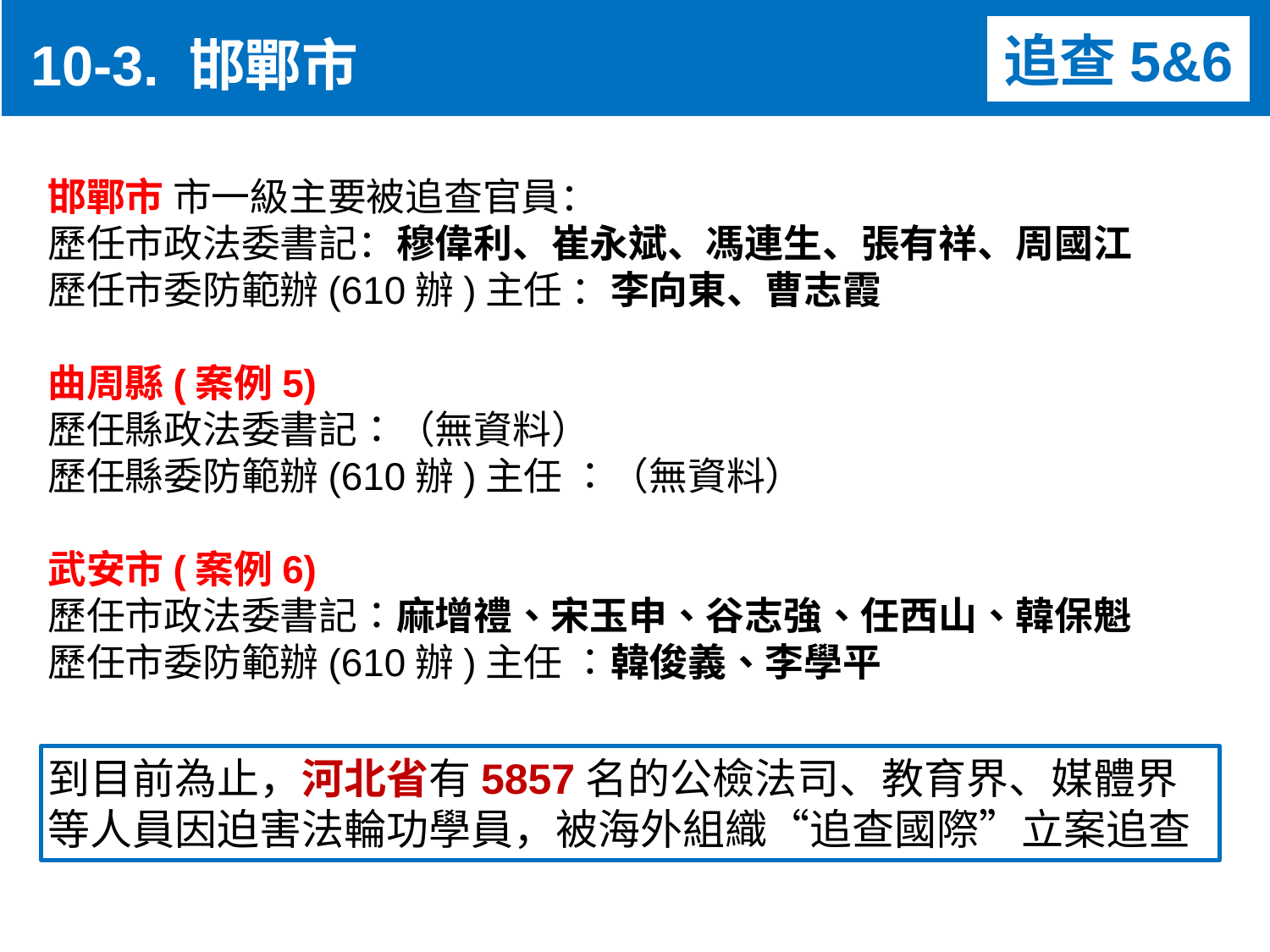

10-3. 邯鄲市
追查5&6

邯鄲市 市一級主要被追查官員：
歷任市政法委書記：穆偉利、崔永斌、馮連生、張有祥、周國江
歷任市委防範辦(610辦)主任 ：李向東、曹志霞
曲周縣(案例5)
歷任縣政法委書記：（無資料）
歷任縣委防範辦(610辦)主任 ：（無資料）

武安市(案例6)
歷任市政法委書記：麻增禮、宋玉申、谷志強、任西山、韓保魁
歷任市委防範辦(610辦)主任 ：韓俊義、李學平
到目前為止，河北省有5857名的公檢法司、教育界、媒體界等人員因迫害法輪功學員，被海外組織“追查國際”立案追查